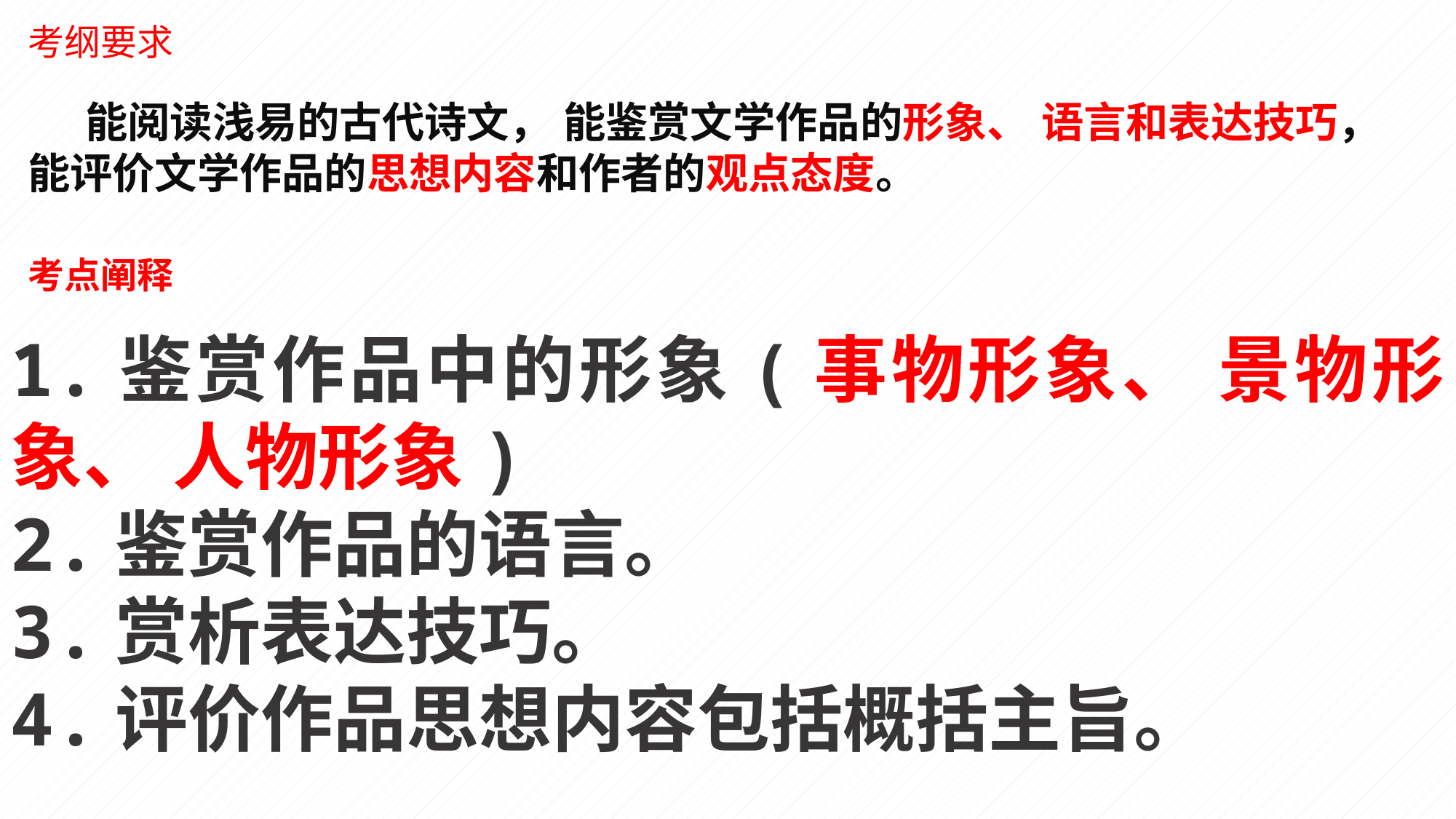

考纲要求
    能阅读浅易的古代诗文， 能鉴赏文学作品的形象、 语言和表达技巧， 能评价文学作品的思想内容和作者的观点态度。

考点阐释
1.鉴赏作品中的形象(事物形象、 景物形象、 人物形象)
2.鉴赏作品的语言。
3.赏析表达技巧。
4.评价作品思想内容包括概括主旨。